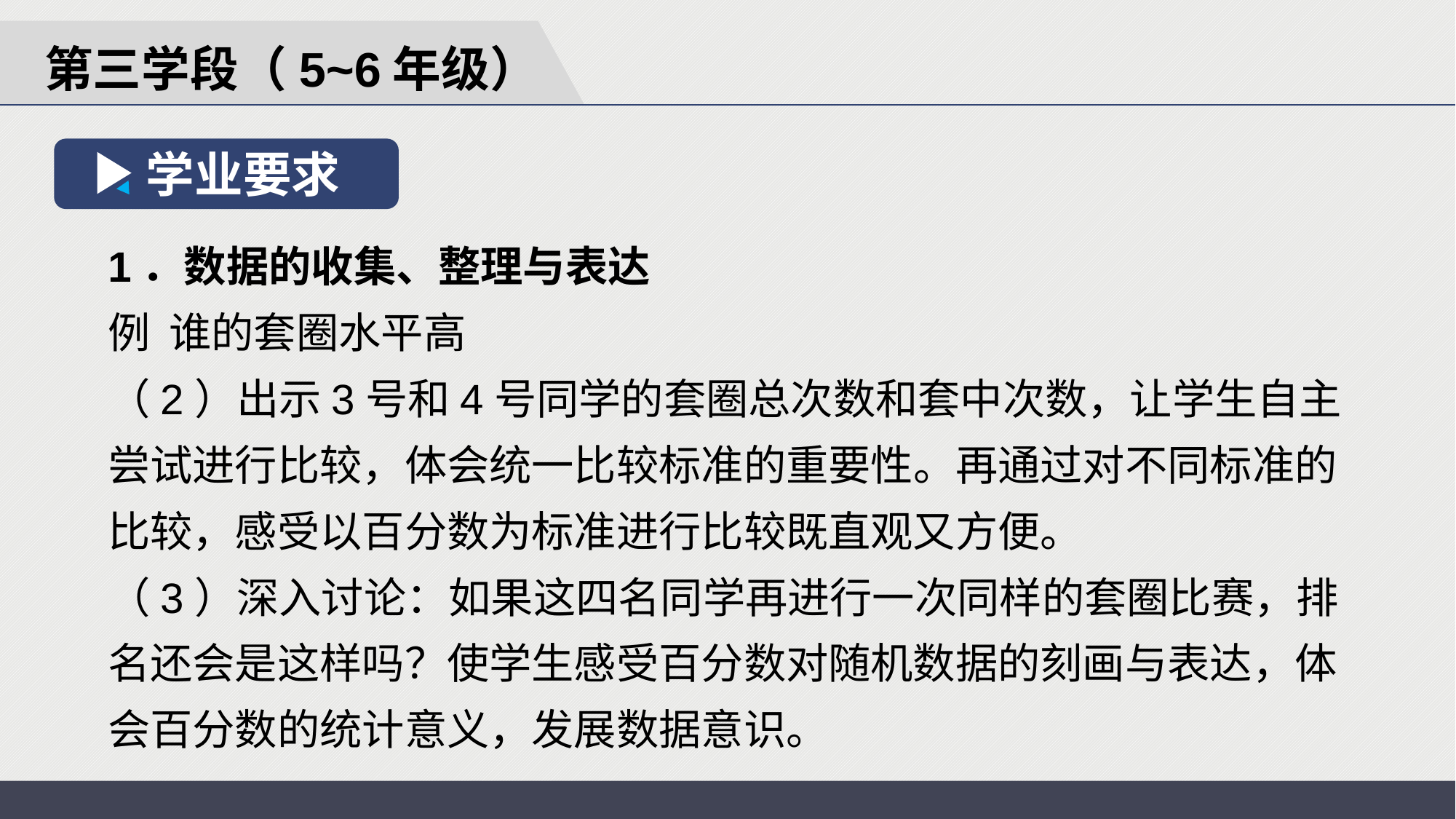

第三学段（5~6年级）
学业要求

1．数据的收集、整理与表达
例  谁的套圈水平高
（2）出示3号和4号同学的套圈总次数和套中次数，让学生自主尝试进行比较，体会统一比较标准的重要性。再通过对不同标准的比较，感受以百分数为标准进行比较既直观又方便。
（3）深入讨论：如果这四名同学再进行一次同样的套圈比赛，排名还会是这样吗？使学生感受百分数对随机数据的刻画与表达，体会百分数的统计意义，发展数据意识。